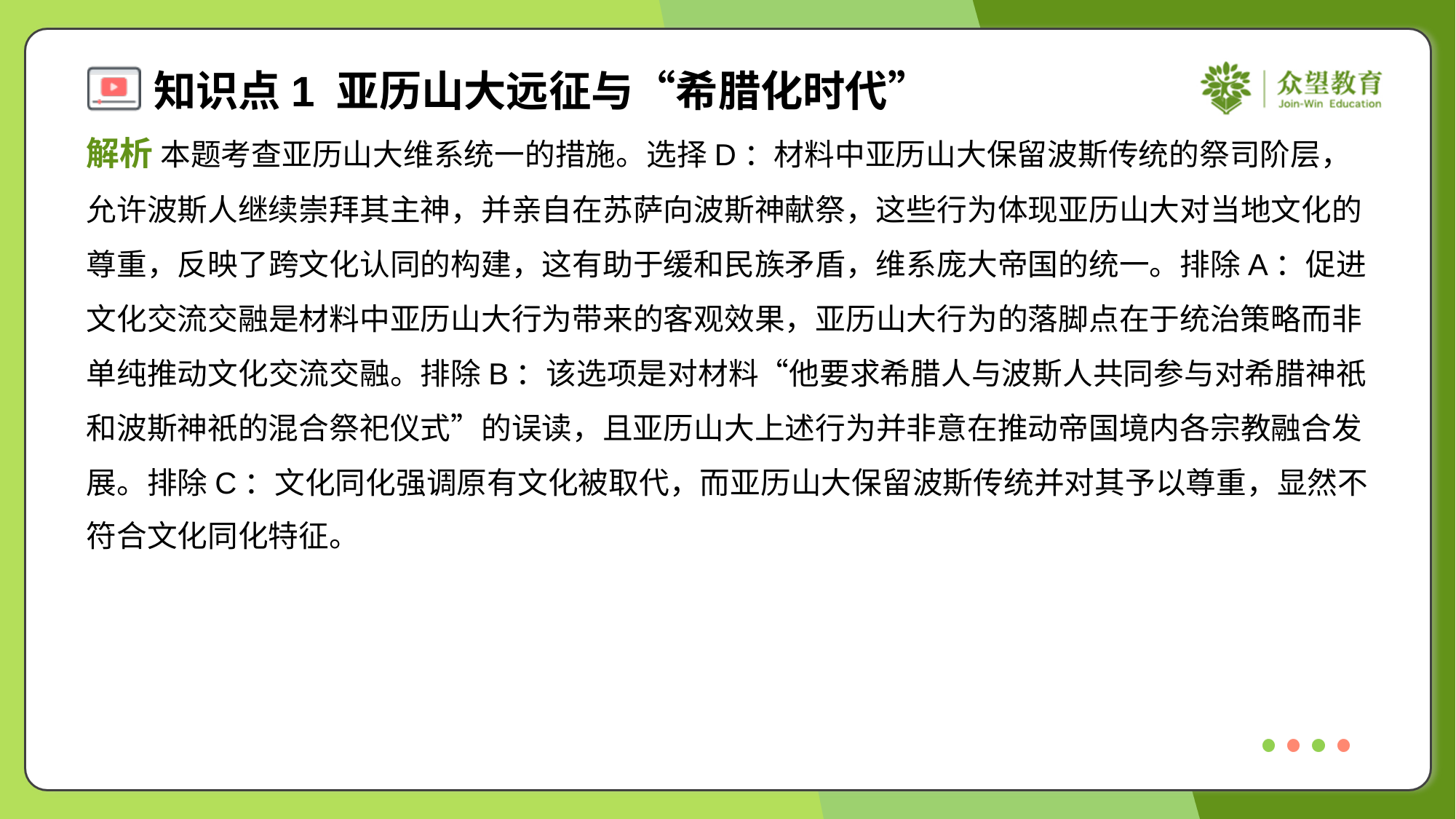

解析 本题考查亚历山大维系统一的措施。选择D：材料中亚历山大保留波斯传统的祭司阶层，
允许波斯人继续崇拜其主神，并亲自在苏萨向波斯神献祭，这些行为体现亚历山大对当地文化的
尊重，反映了跨文化认同的构建，这有助于缓和民族矛盾，维系庞大帝国的统一。排除A：促进
文化交流交融是材料中亚历山大行为带来的客观效果，亚历山大行为的落脚点在于统治策略而非
单纯推动文化交流交融。排除B：该选项是对材料“他要求希腊人与波斯人共同参与对希腊神祇
和波斯神祇的混合祭祀仪式”的误读，且亚历山大上述行为并非意在推动帝国境内各宗教融合发
展。排除C：文化同化强调原有文化被取代，而亚历山大保留波斯传统并对其予以尊重，显然不
符合文化同化特征。